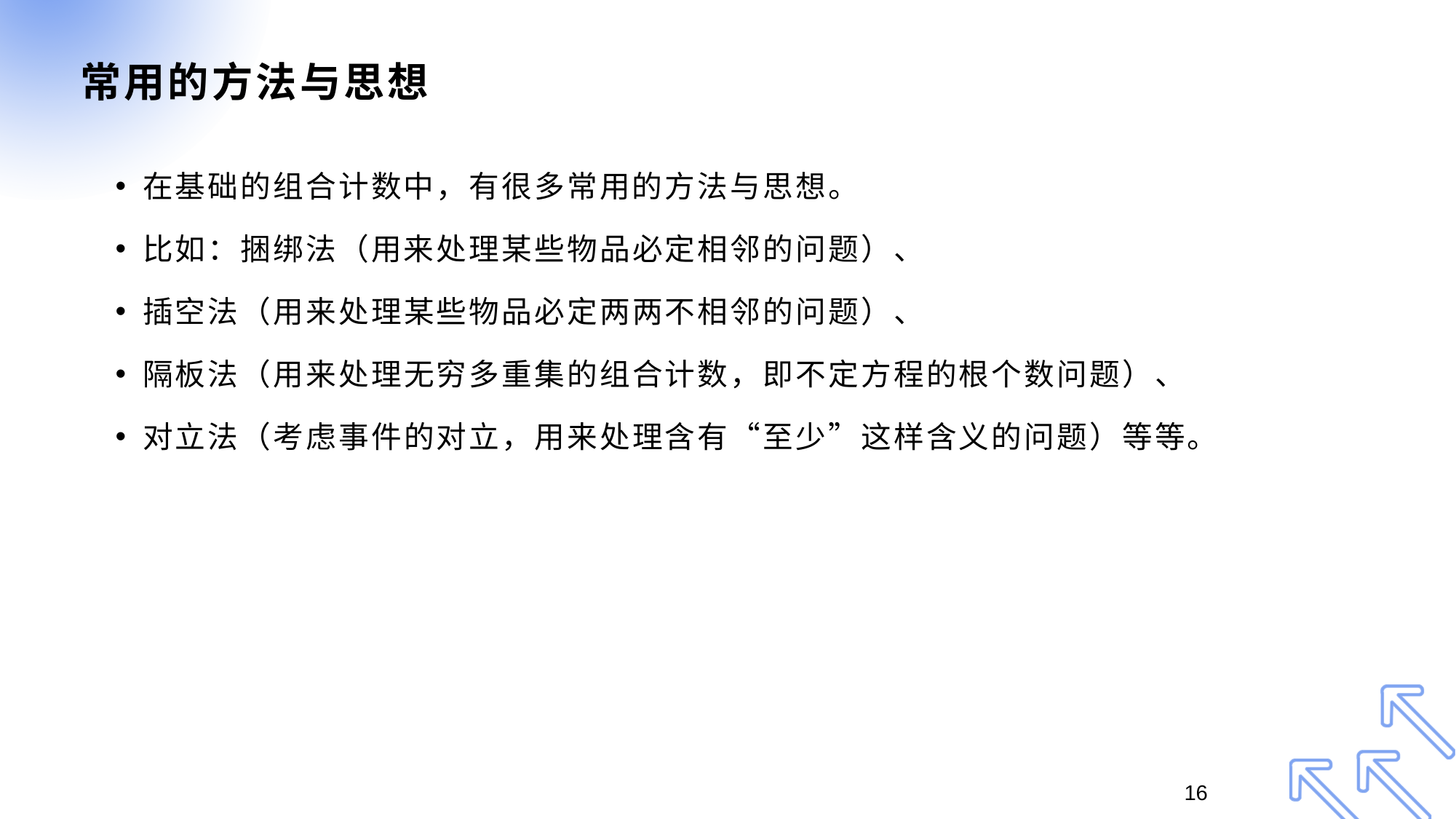

# 常用的方法与思想
在基础的组合计数中，有很多常用的方法与思想。
比如：捆绑法（用来处理某些物品必定相邻的问题）、
插空法（用来处理某些物品必定两两不相邻的问题）、
隔板法（用来处理无穷多重集的组合计数，即不定方程的根个数问题）、
对立法（考虑事件的对立，用来处理含有“至少”这样含义的问题）等等。

16